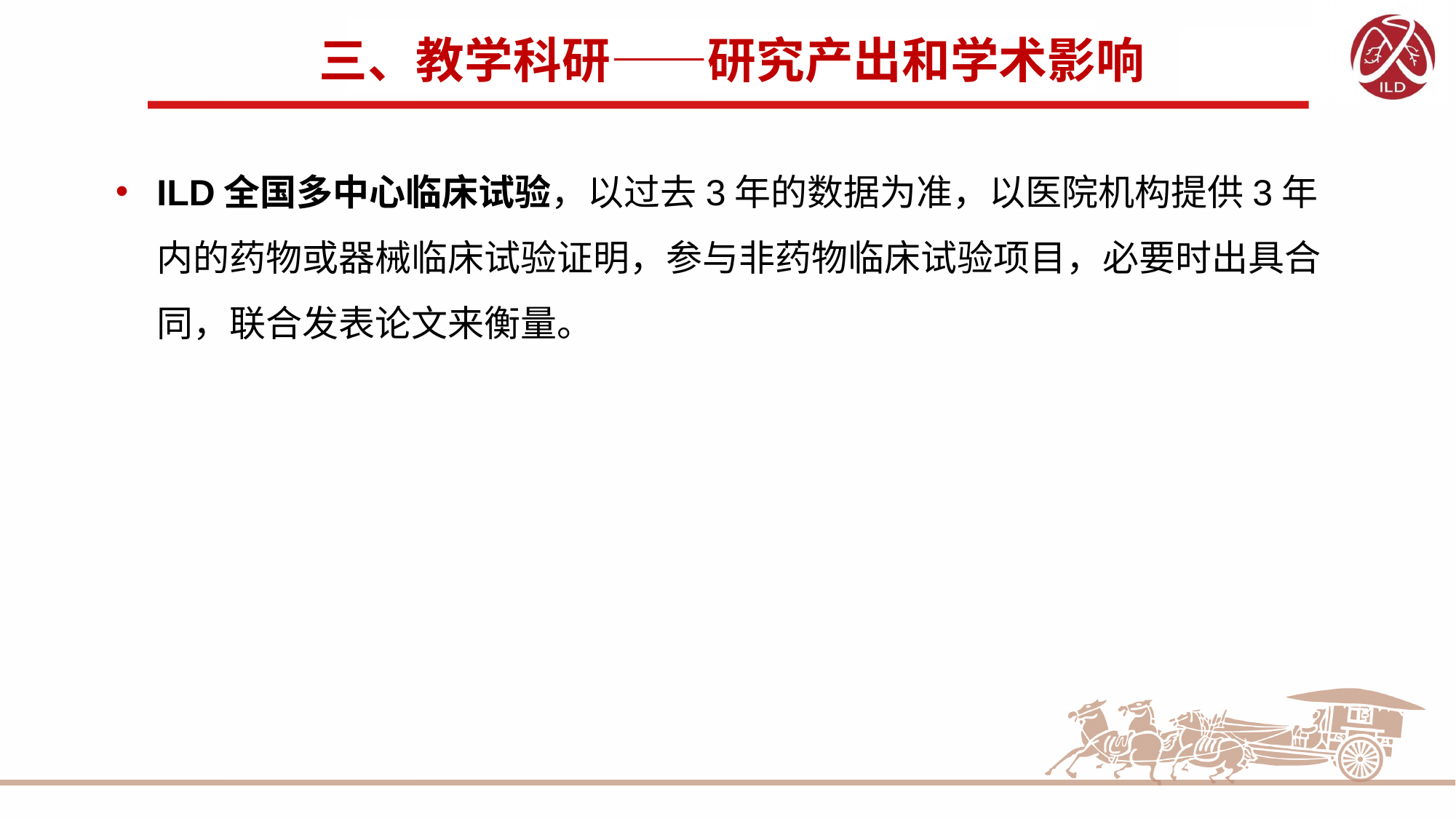

# 三、教学科研——研究产出和学术影响
ILD全国多中心临床试验，以过去3年的数据为准，以医院机构提供3年内的药物或器械临床试验证明，参与非药物临床试验项目，必要时出具合同，联合发表论文来衡量。